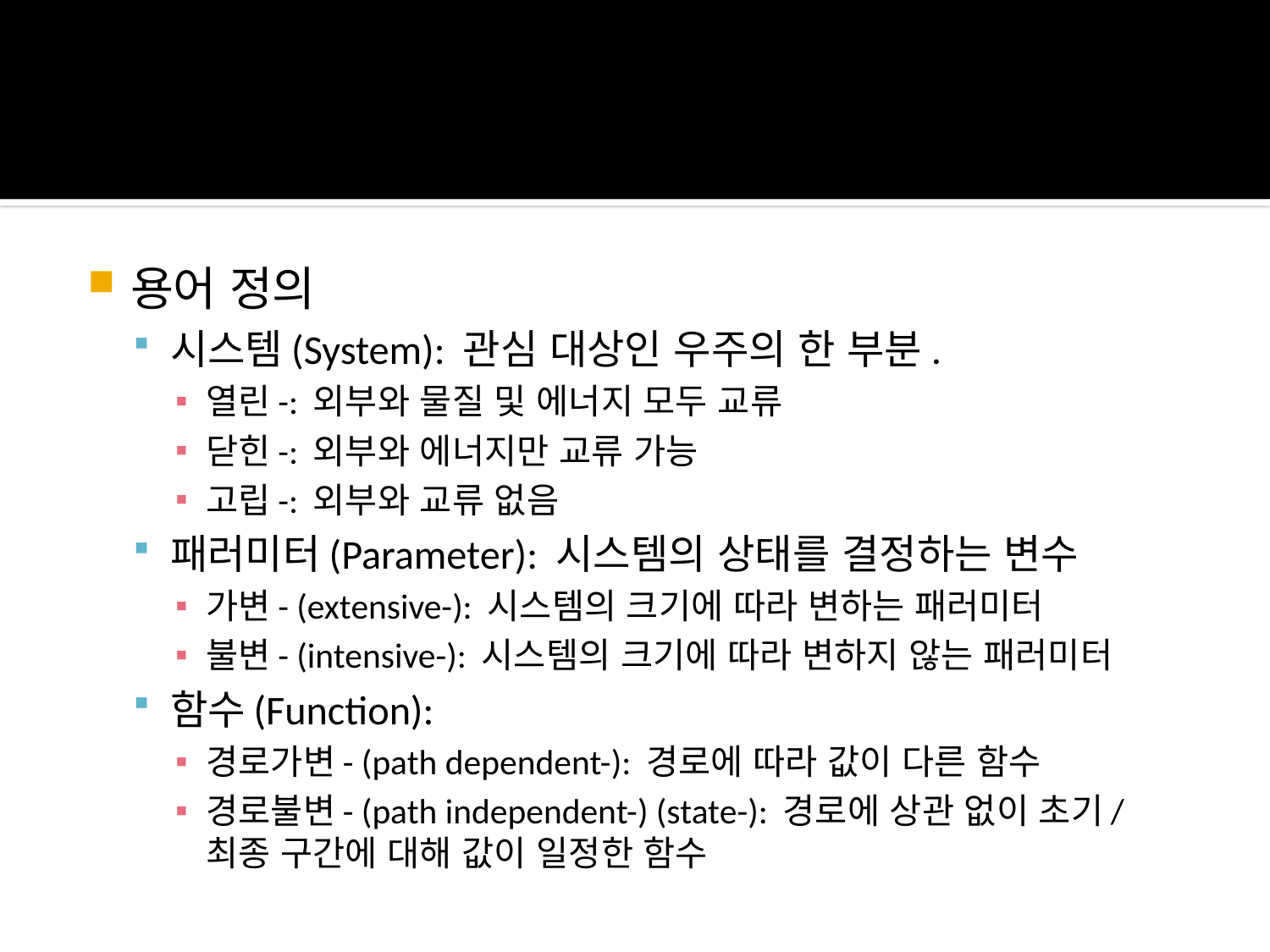

용어 정의
시스템(System): 관심 대상인 우주의 한 부분.
열린-: 외부와 물질 및 에너지 모두 교류
닫힌-: 외부와 에너지만 교류 가능
고립-: 외부와 교류 없음
패러미터(Parameter): 시스템의 상태를 결정하는 변수
가변- (extensive-): 시스템의 크기에 따라 변하는 패러미터
불변- (intensive-): 시스템의 크기에 따라 변하지 않는 패러미터
함수(Function):
경로가변- (path dependent-): 경로에 따라 값이 다른 함수
경로불변- (path independent-) (state-): 경로에 상관 없이 초기/최종 구간에 대해 값이 일정한 함수